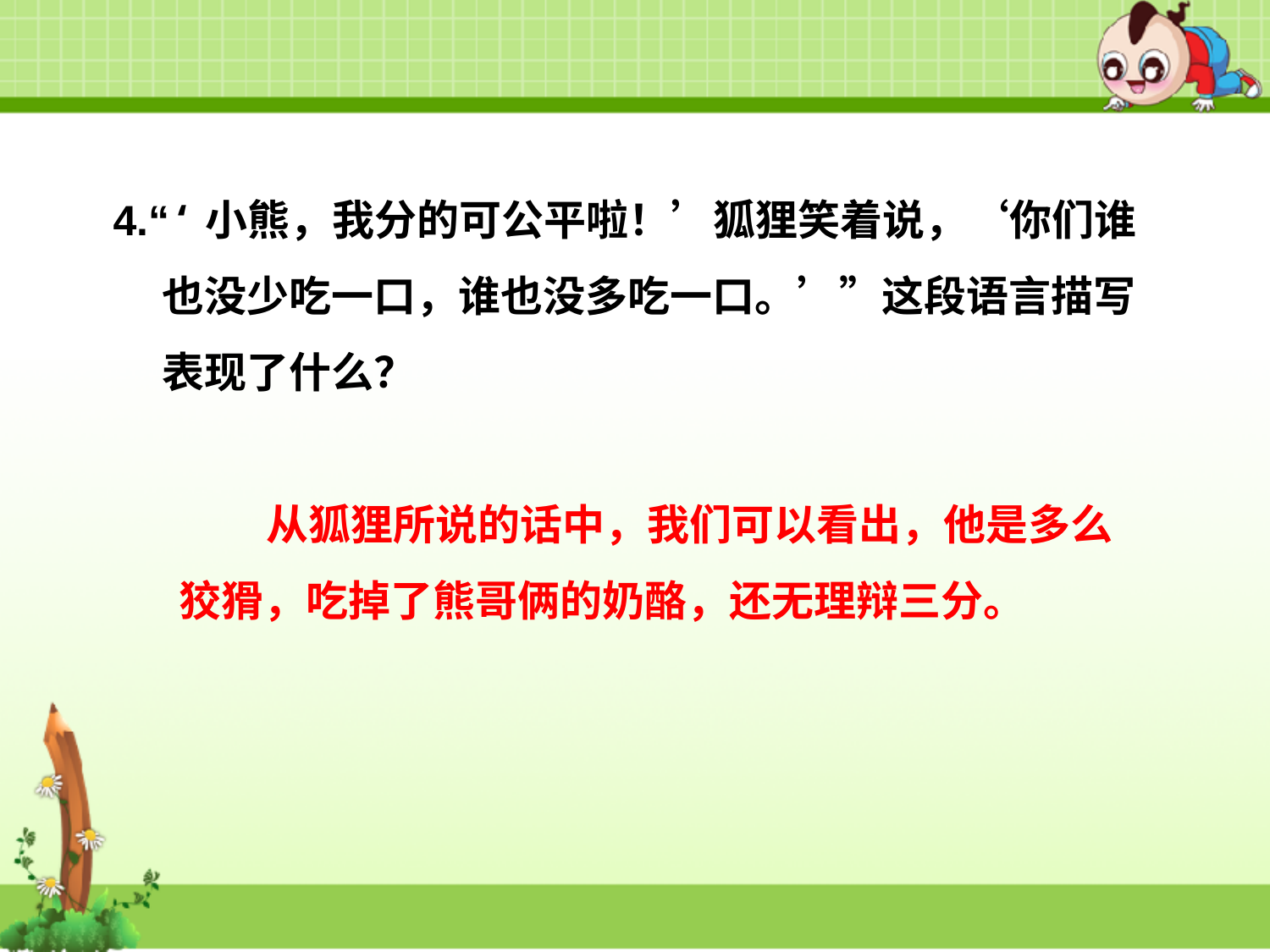

4.“‘小熊，我分的可公平啦！’狐狸笑着说，‘你们谁也没少吃一口，谁也没多吃一口。’”这段语言描写表现了什么？
从狐狸所说的话中，我们可以看出，他是多么狡猾，吃掉了熊哥俩的奶酪，还无理辩三分。